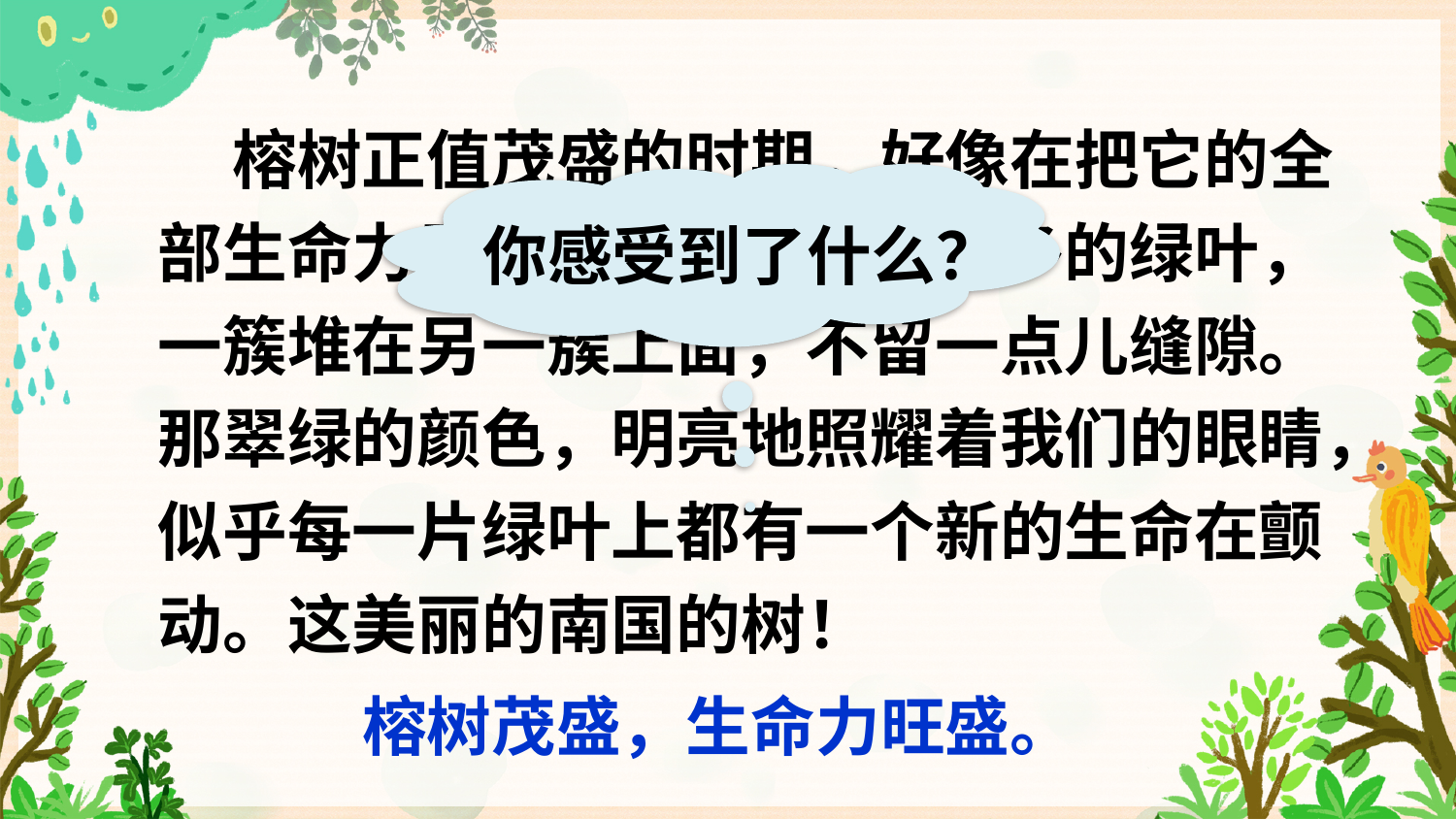

榕树正值茂盛的时期，好像在把它的全部生命力展示给我们看。那么多的绿叶，一簇堆在另一簇上面，不留一点儿缝隙。那翠绿的颜色，明亮地照耀着我们的眼睛，似乎每一片绿叶上都有一个新的生命在颤动。这美丽的南国的树！

你感受到了什么？
榕树茂盛，生命力旺盛。